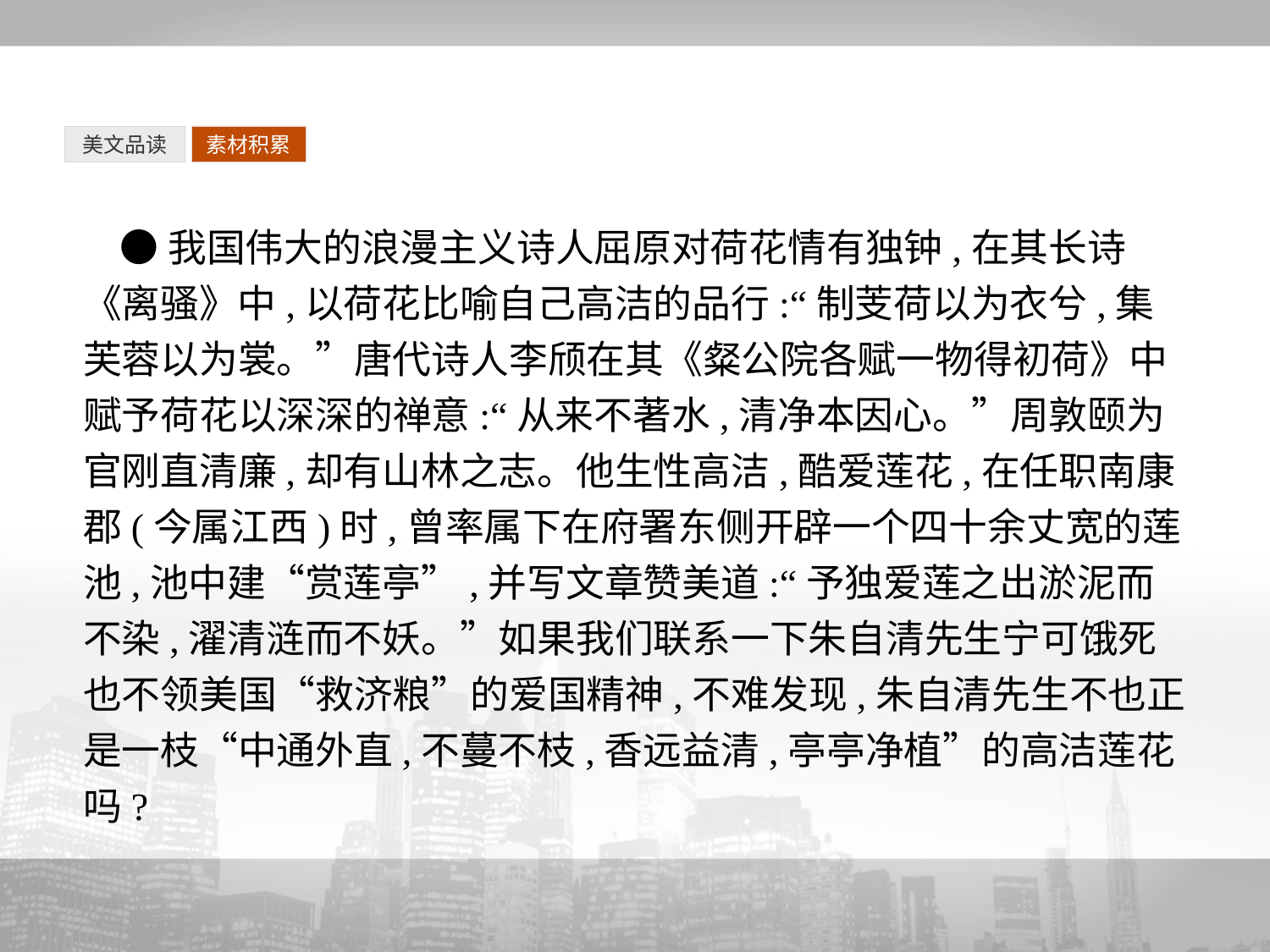

美文品读
素材积累
●我国伟大的浪漫主义诗人屈原对荷花情有独钟,在其长诗《离骚》中,以荷花比喻自己高洁的品行:“制芰荷以为衣兮,集芙蓉以为裳。”唐代诗人李颀在其《粲公院各赋一物得初荷》中赋予荷花以深深的禅意:“从来不著水,清净本因心。”周敦颐为官刚直清廉,却有山林之志。他生性高洁,酷爱莲花,在任职南康郡(今属江西)时,曾率属下在府署东侧开辟一个四十余丈宽的莲池,池中建“赏莲亭”,并写文章赞美道:“予独爱莲之出淤泥而不染,濯清涟而不妖。”如果我们联系一下朱自清先生宁可饿死也不领美国“救济粮”的爱国精神,不难发现,朱自清先生不也正是一枝“中通外直,不蔓不枝,香远益清,亭亭净植”的高洁莲花吗?